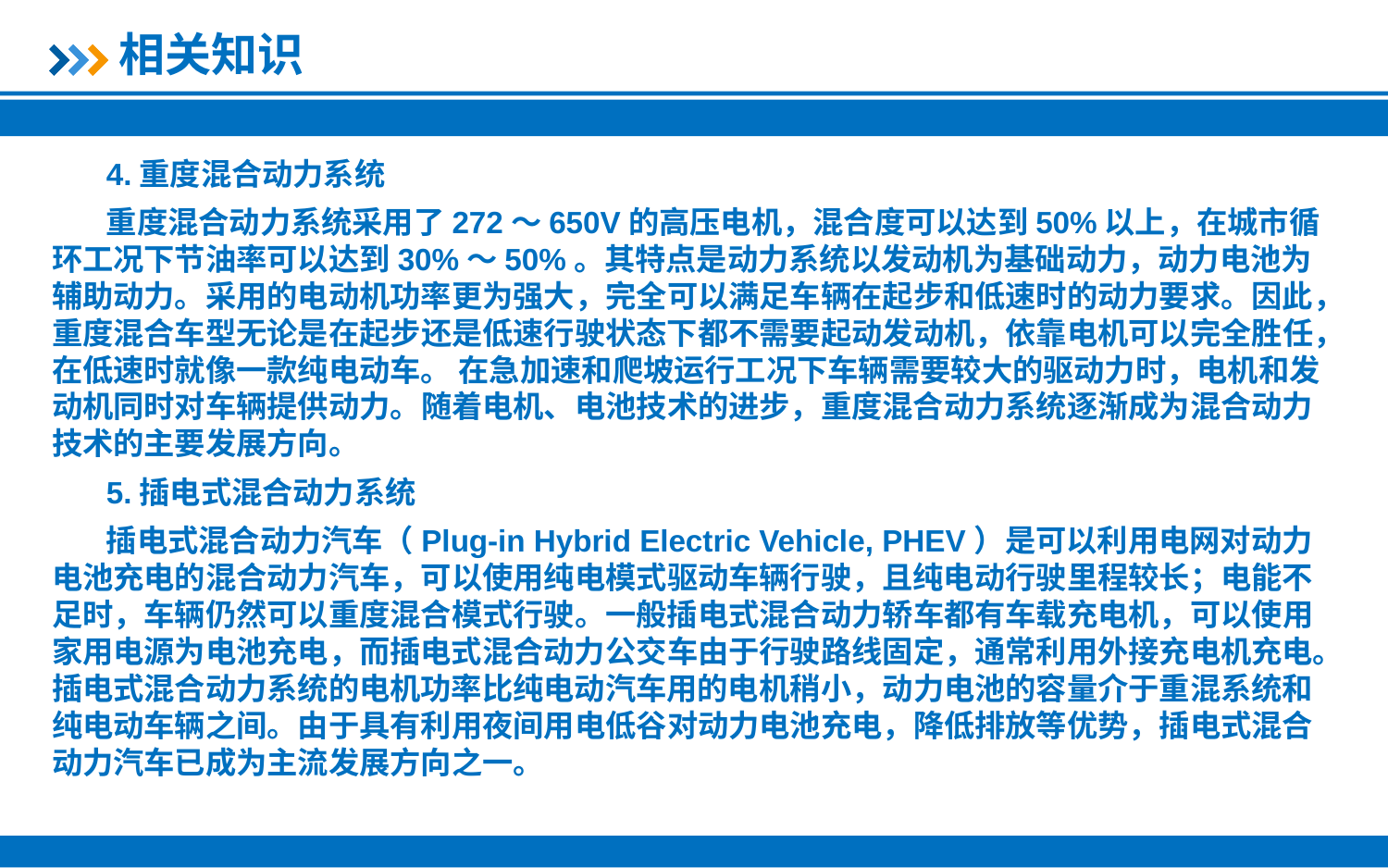

相关知识
4.重度混合动力系统
重度混合动力系统采用了272～650V的高压电机，混合度可以达到50%以上，在城市循环工况下节油率可以达到30%～50%。其特点是动力系统以发动机为基础动力，动力电池为辅助动力。采用的电动机功率更为强大，完全可以满足车辆在起步和低速时的动力要求。因此，重度混合车型无论是在起步还是低速行驶状态下都不需要起动发动机，依靠电机可以完全胜任，在低速时就像一款纯电动车。 在急加速和爬坡运行工况下车辆需要较大的驱动力时，电机和发动机同时对车辆提供动力。随着电机、电池技术的进步，重度混合动力系统逐渐成为混合动力技术的主要发展方向。
5.插电式混合动力系统
插电式混合动力汽车（Plug-in Hybrid Electric Vehicle, PHEV）是可以利用电网对动力电池充电的混合动力汽车，可以使用纯电模式驱动车辆行驶，且纯电动行驶里程较长；电能不足时，车辆仍然可以重度混合模式行驶。一般插电式混合动力轿车都有车载充电机，可以使用家用电源为电池充电，而插电式混合动力公交车由于行驶路线固定，通常利用外接充电机充电。插电式混合动力系统的电机功率比纯电动汽车用的电机稍小，动力电池的容量介于重混系统和纯电动车辆之间。由于具有利用夜间用电低谷对动力电池充电，降低排放等优势，插电式混合动力汽车已成为主流发展方向之一。